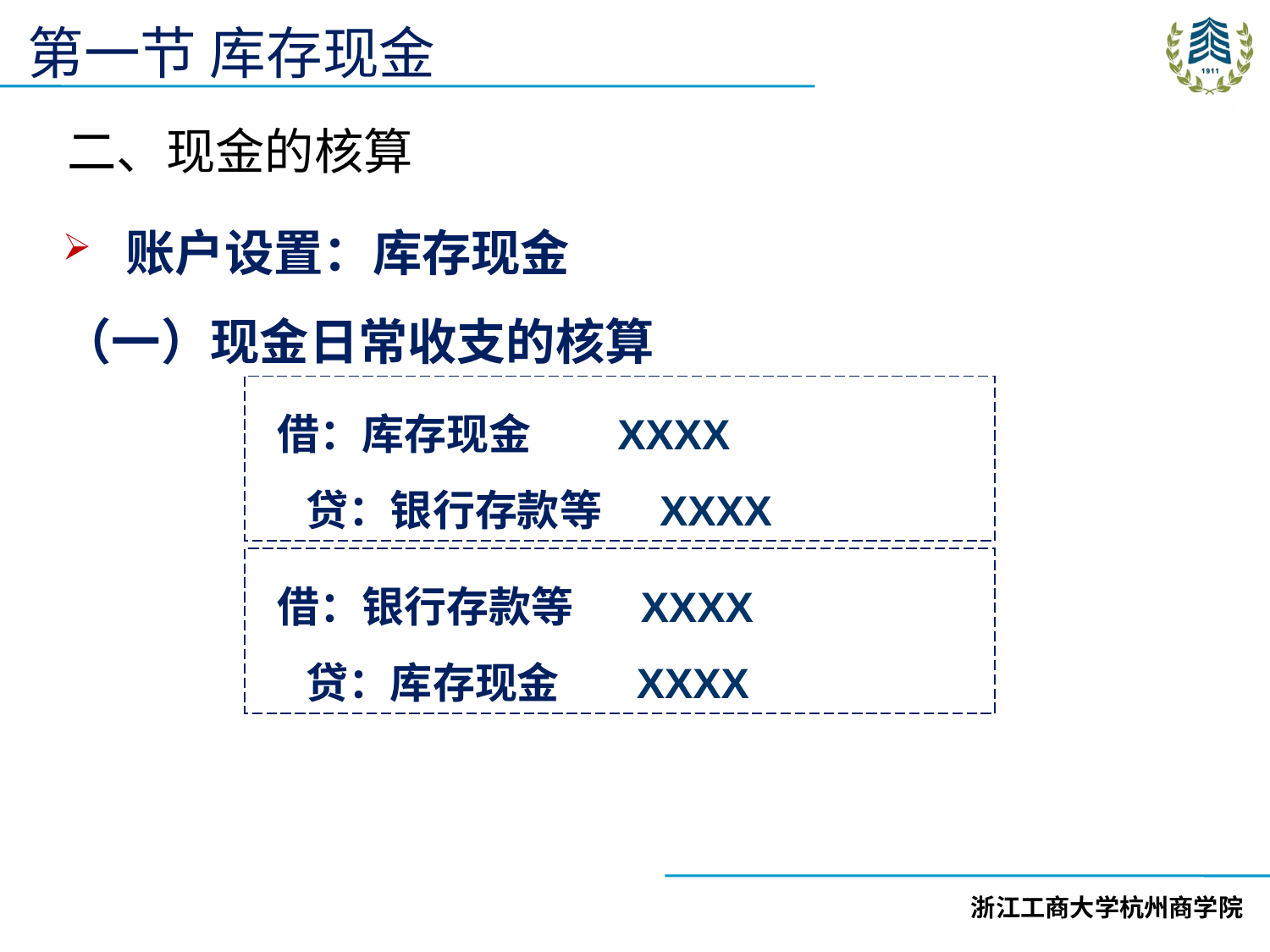

第一节 库存现金
二、现金的核算
账户设置：库存现金
（一）现金日常收支的核算
 借：库存现金        XXXX
    贷：银行存款等     XXXX
 借：银行存款等      XXXX
    贷：库存现金       XXXX